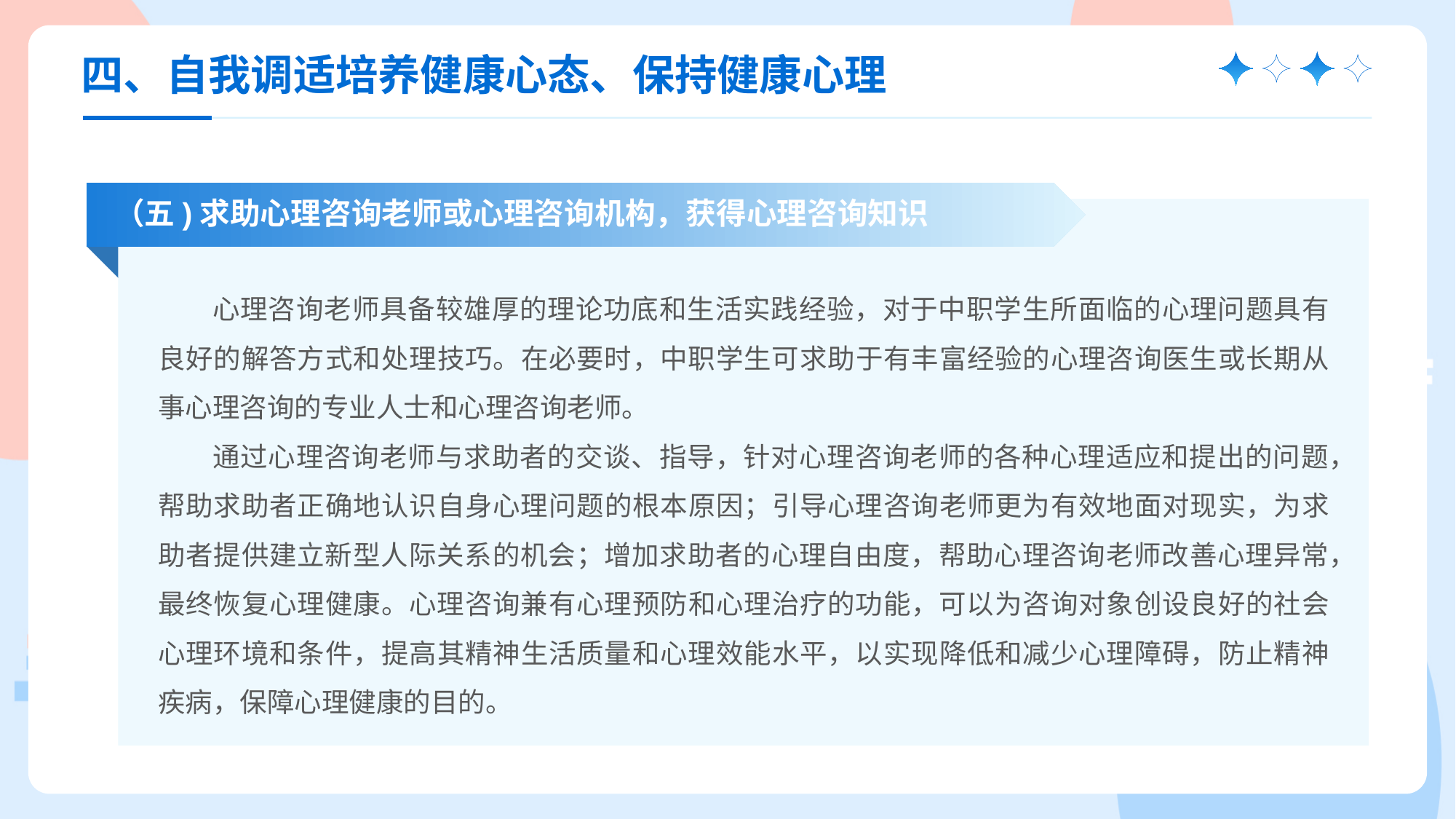

四、自我调适培养健康心态、保持健康心理
（五)求助心理咨询老师或心理咨询机构，获得心理咨询知识

心理咨询老师具备较雄厚的理论功底和生活实践经验，对于中职学生所面临的心理问题具有良好的解答方式和处理技巧。在必要时，中职学生可求助于有丰富经验的心理咨询医生或长期从事心理咨询的专业人士和心理咨询老师。
通过心理咨询老师与求助者的交谈、指导，针对心理咨询老师的各种心理适应和提出的问题，帮助求助者正确地认识自身心理问题的根本原因；引导心理咨询老师更为有效地面对现实，为求助者提供建立新型人际关系的机会；增加求助者的心理自由度，帮助心理咨询老师改善心理异常，最终恢复心理健康。心理咨询兼有心理预防和心理治疗的功能，可以为咨询对象创设良好的社会心理环境和条件，提高其精神生活质量和心理效能水平，以实现降低和减少心理障碍，防止精神疾病，保障心理健康的目的。